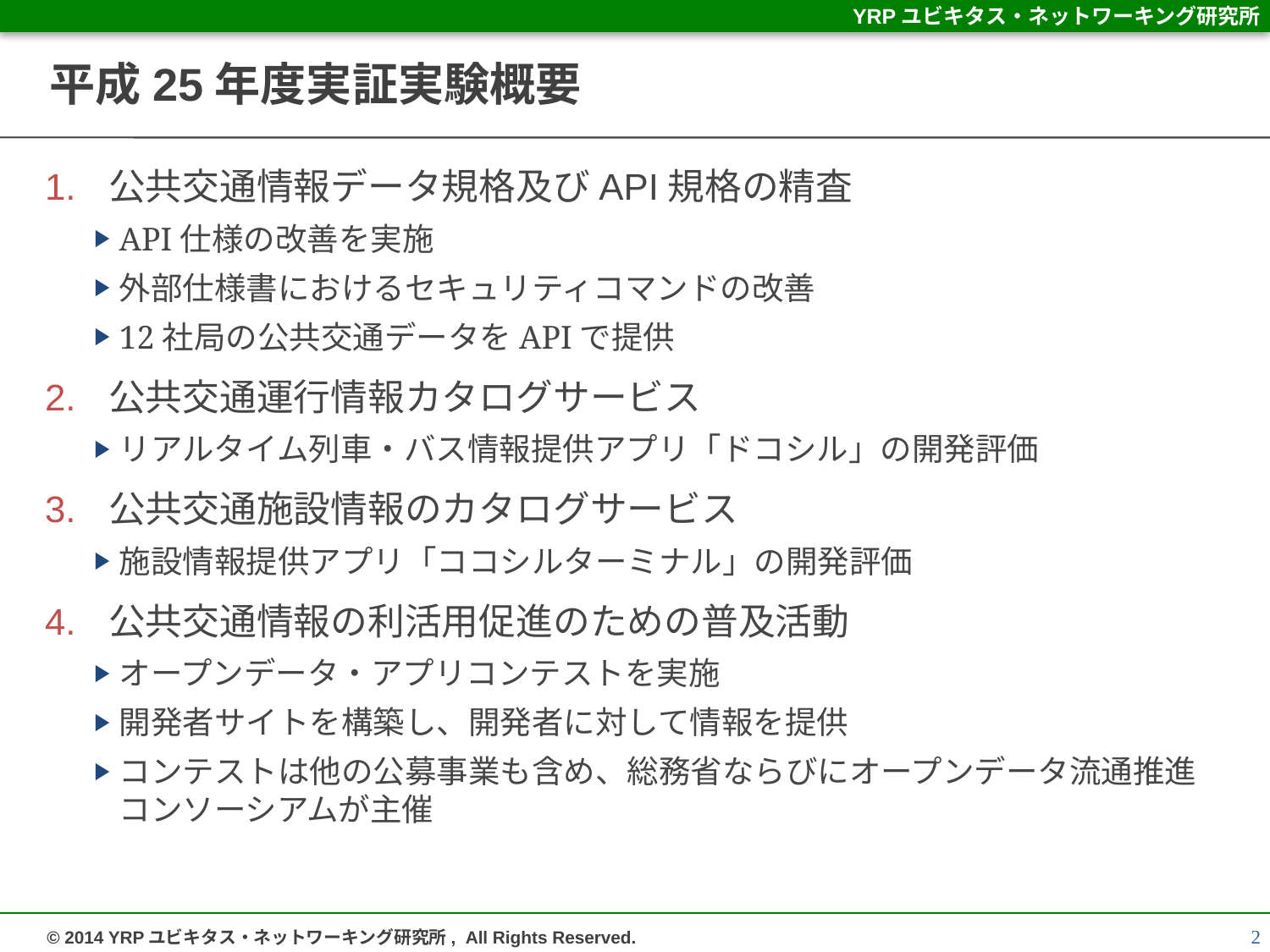

# 平成25年度実証実験概要
公共交通情報データ規格及びAPI規格の精査
API仕様の改善を実施
外部仕様書におけるセキュリティコマンドの改善
12社局の公共交通データをAPIで提供
公共交通運行情報カタログサービス
リアルタイム列車・バス情報提供アプリ「ドコシル」の開発評価
公共交通施設情報のカタログサービス
施設情報提供アプリ「ココシルターミナル」の開発評価
公共交通情報の利活用促進のための普及活動
オープンデータ・アプリコンテストを実施
開発者サイトを構築し、開発者に対して情報を提供
コンテストは他の公募事業も含め、総務省ならびにオープンデータ流通推進コンソーシアムが主催

2